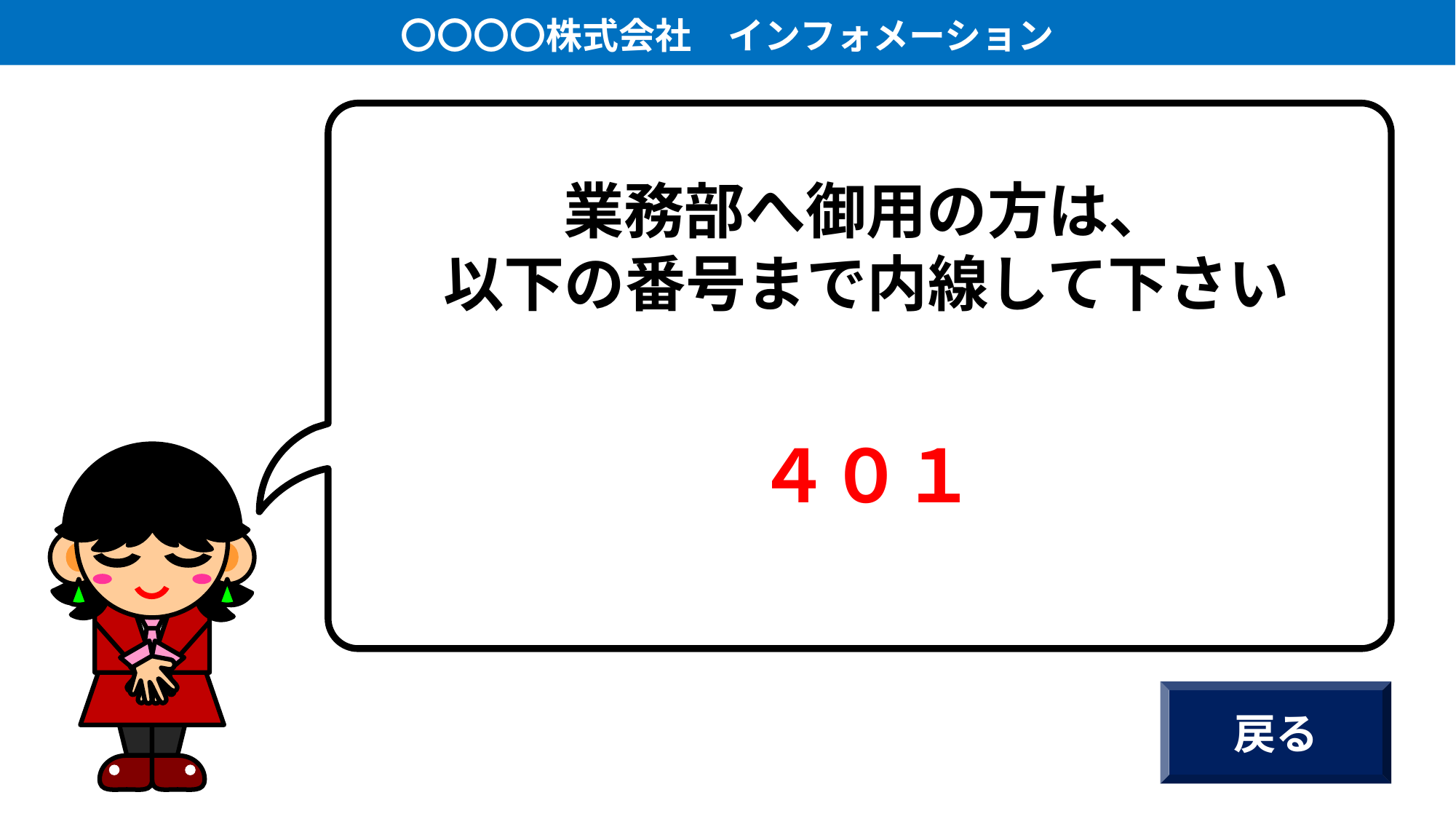

〇〇〇〇株式会社　インフォメーション

業務部へ御用の方は、
以下の番号まで内線して下さい
４０１

戻る